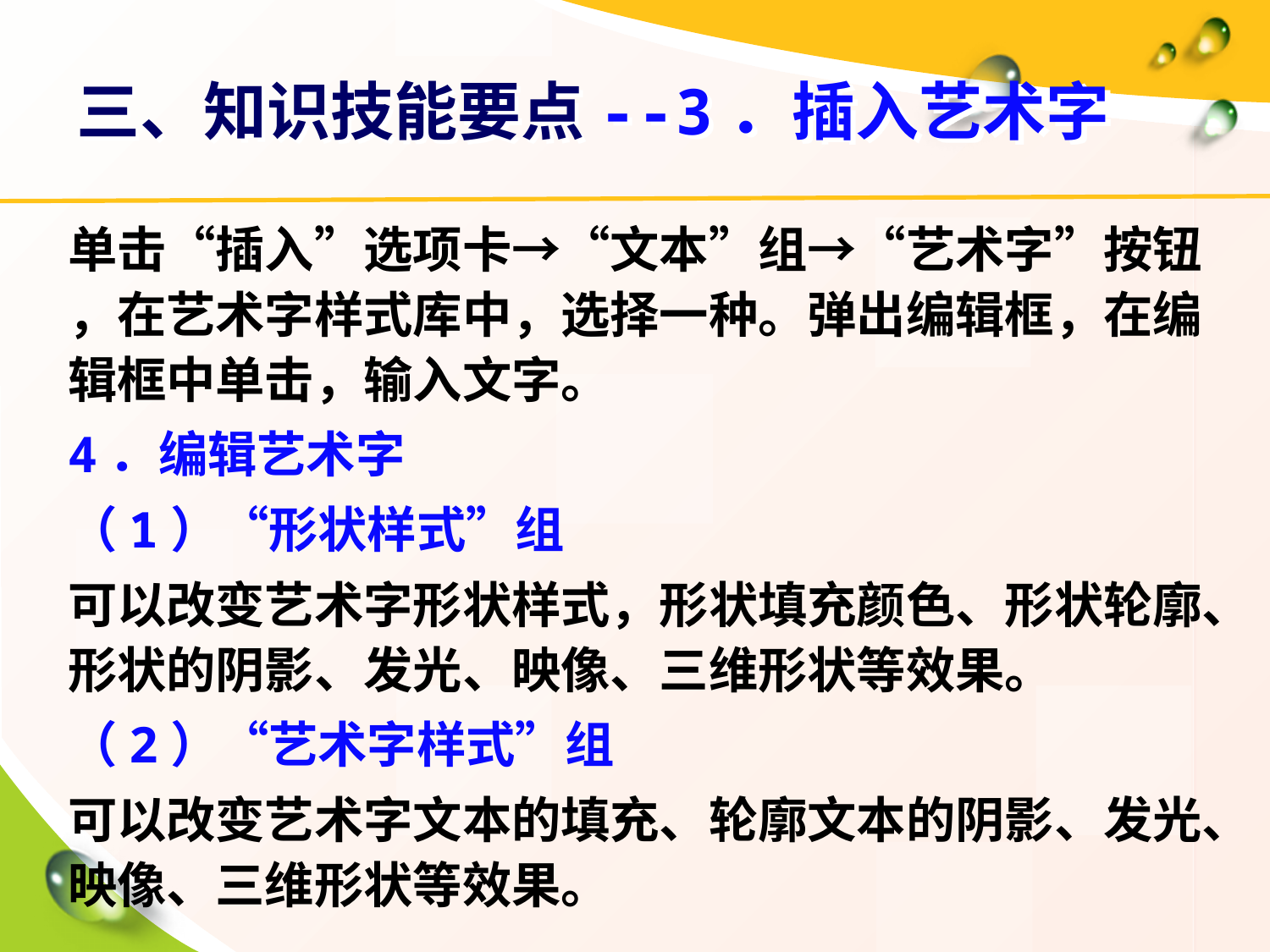

# 三、知识技能要点--3．插入艺术字
单击“插入”选项卡→“文本”组→“艺术字”按钮 ，在艺术字样式库中，选择一种。弹出编辑框，在编辑框中单击，输入文字。
4．编辑艺术字
（1）“形状样式”组
可以改变艺术字形状样式，形状填充颜色、形状轮廓、形状的阴影、发光、映像、三维形状等效果。
（2）“艺术字样式”组
可以改变艺术字文本的填充、轮廓文本的阴影、发光、映像、三维形状等效果。